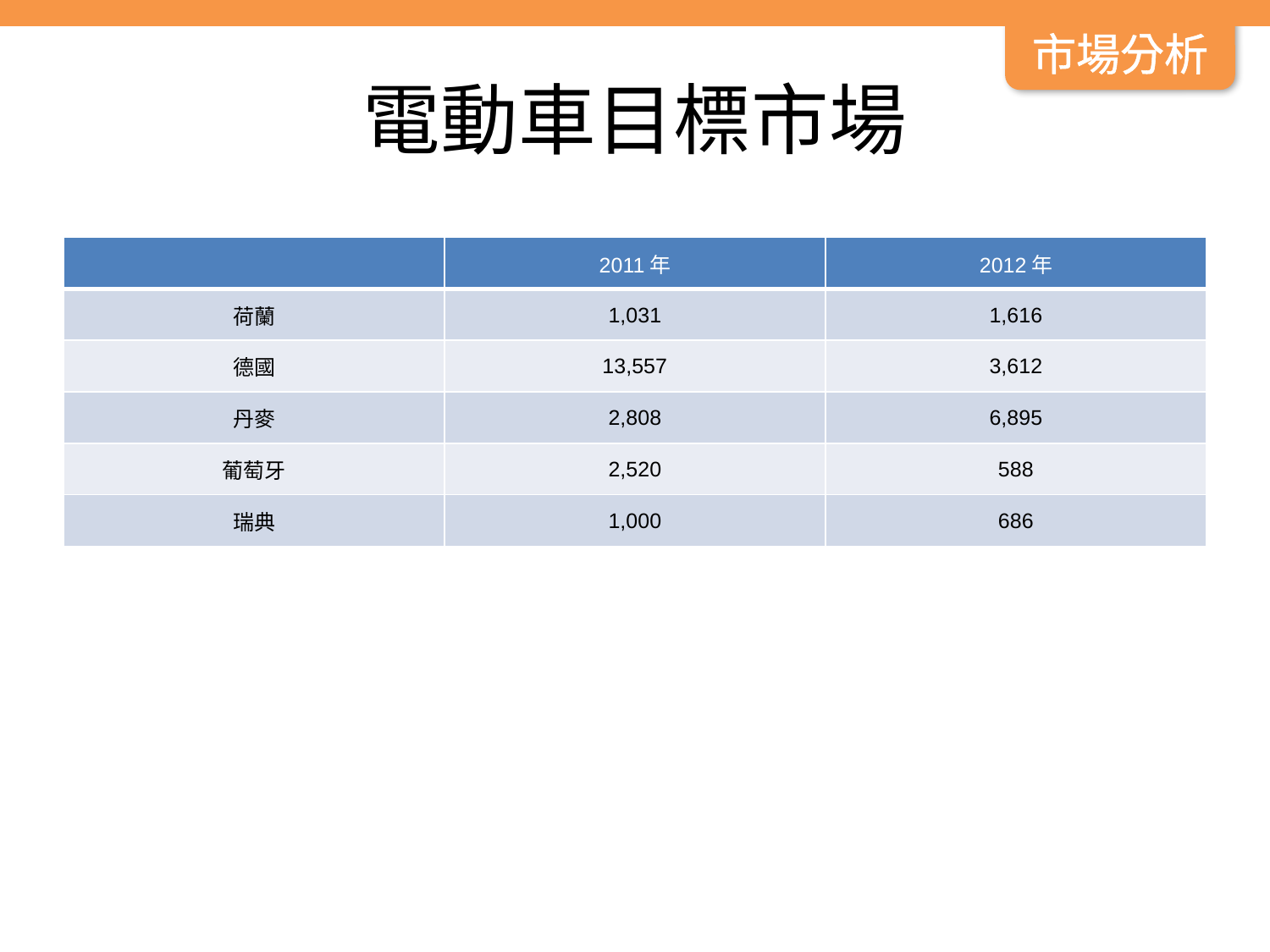

市場分析
# 電動車目標市場
|  | 2011年 | 2012年 |
| --- | --- | --- |
| 荷蘭 | 1,031 | 1,616 |
| 德國 | 13,557 | 3,612 |
| 丹麥 | 2,808 | 6,895 |
| 葡萄牙 | 2,520 | 588 |
| 瑞典 | 1,000 | 686 |